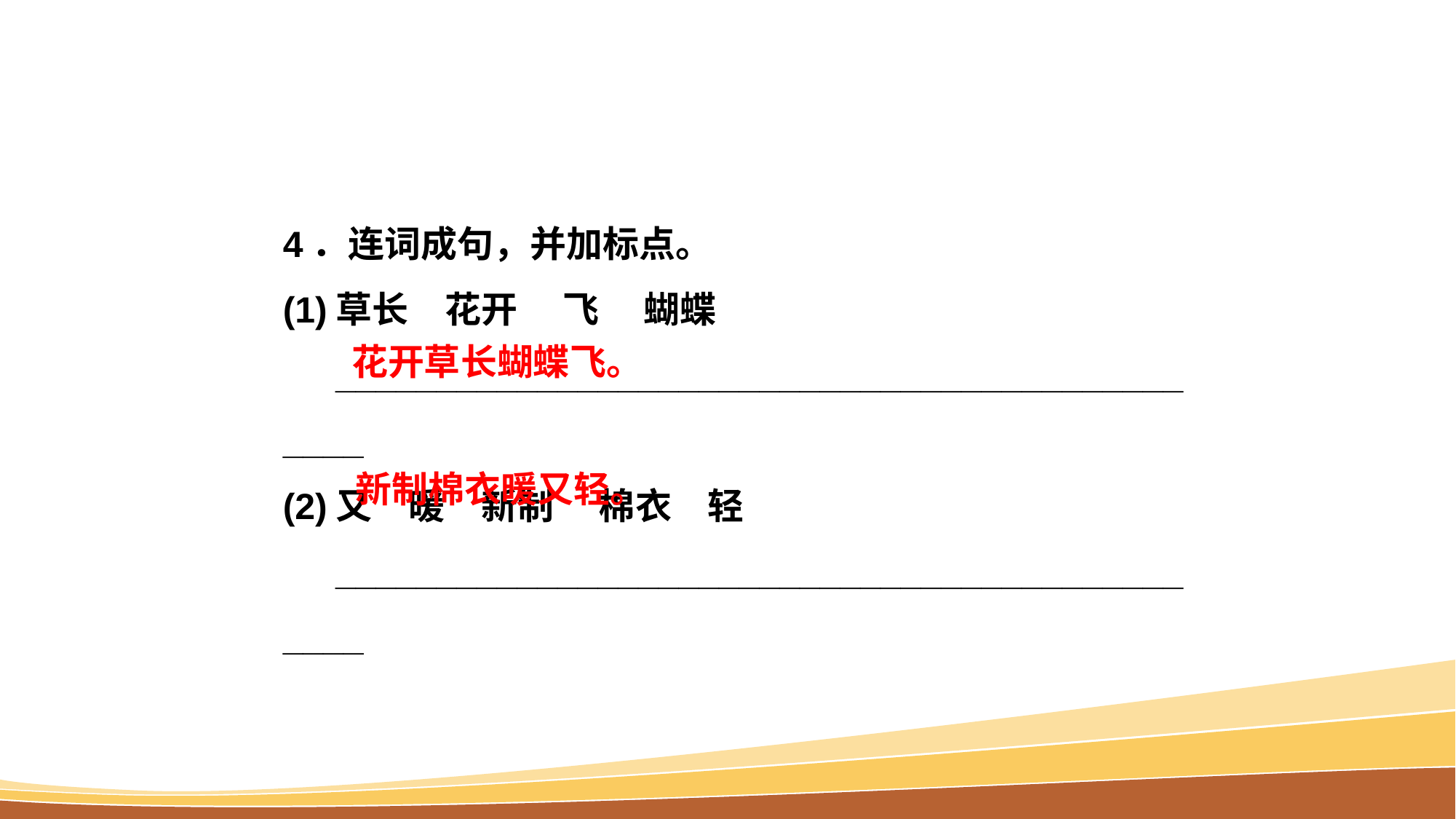

4．连词成句，并加标点。
(1)草长　花开　 飞　 蝴蝶
______________________________________________
(2)又　暖　新制　 棉衣　轻
______________________________________________
花开草长蝴蝶飞。
新制棉衣暖又轻。